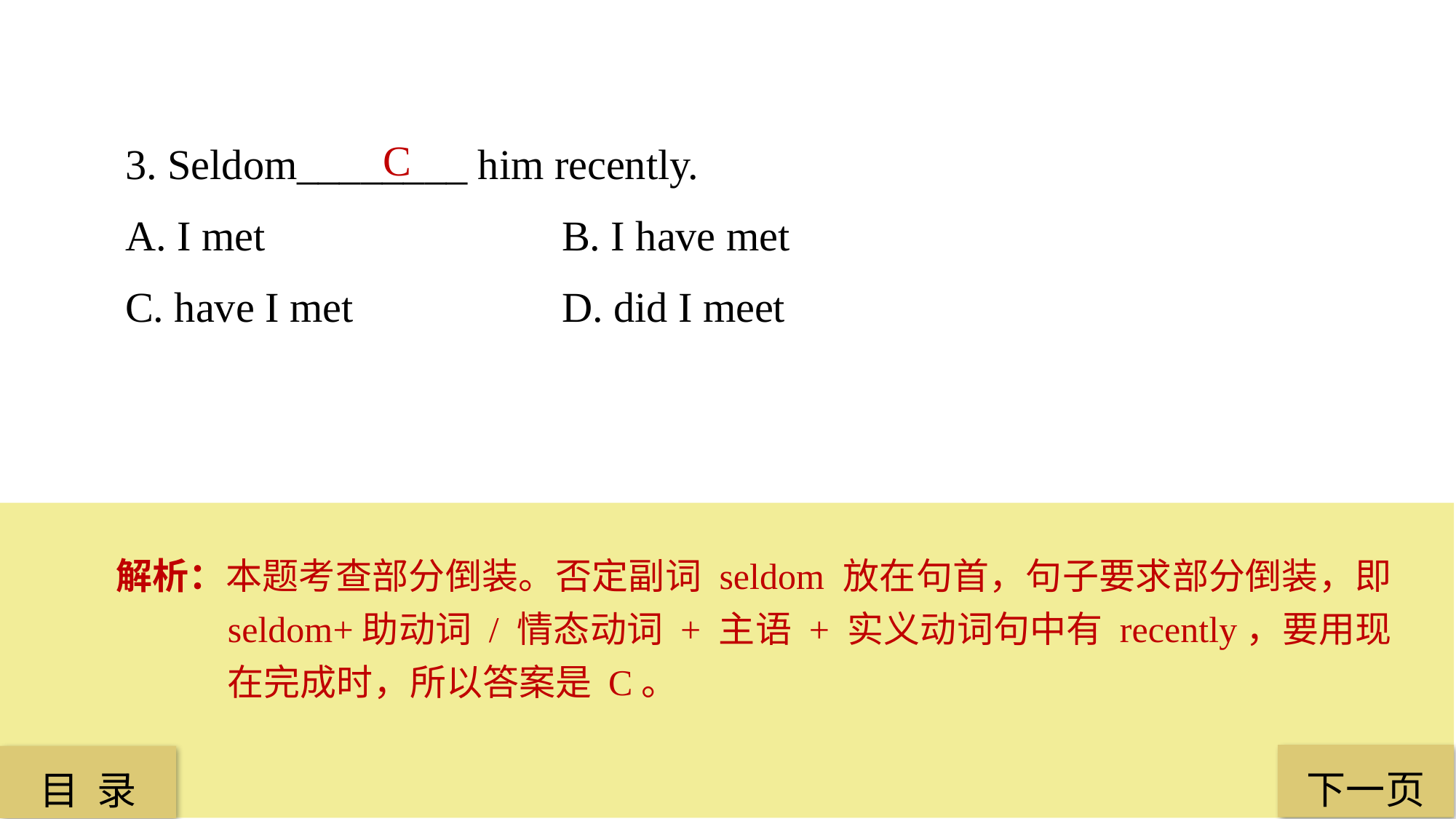

3. Seldom________ him recently.
A. I met 			B. I have met
C. have I met 		D. did I meet
C
解析：本题考查部分倒装。否定副词 seldom 放在句首，句子要求部分倒装，即 seldom+助动词 / 情态动词 + 主语 + 实义动词句中有 recently，要用现在完成时，所以答案是 C。